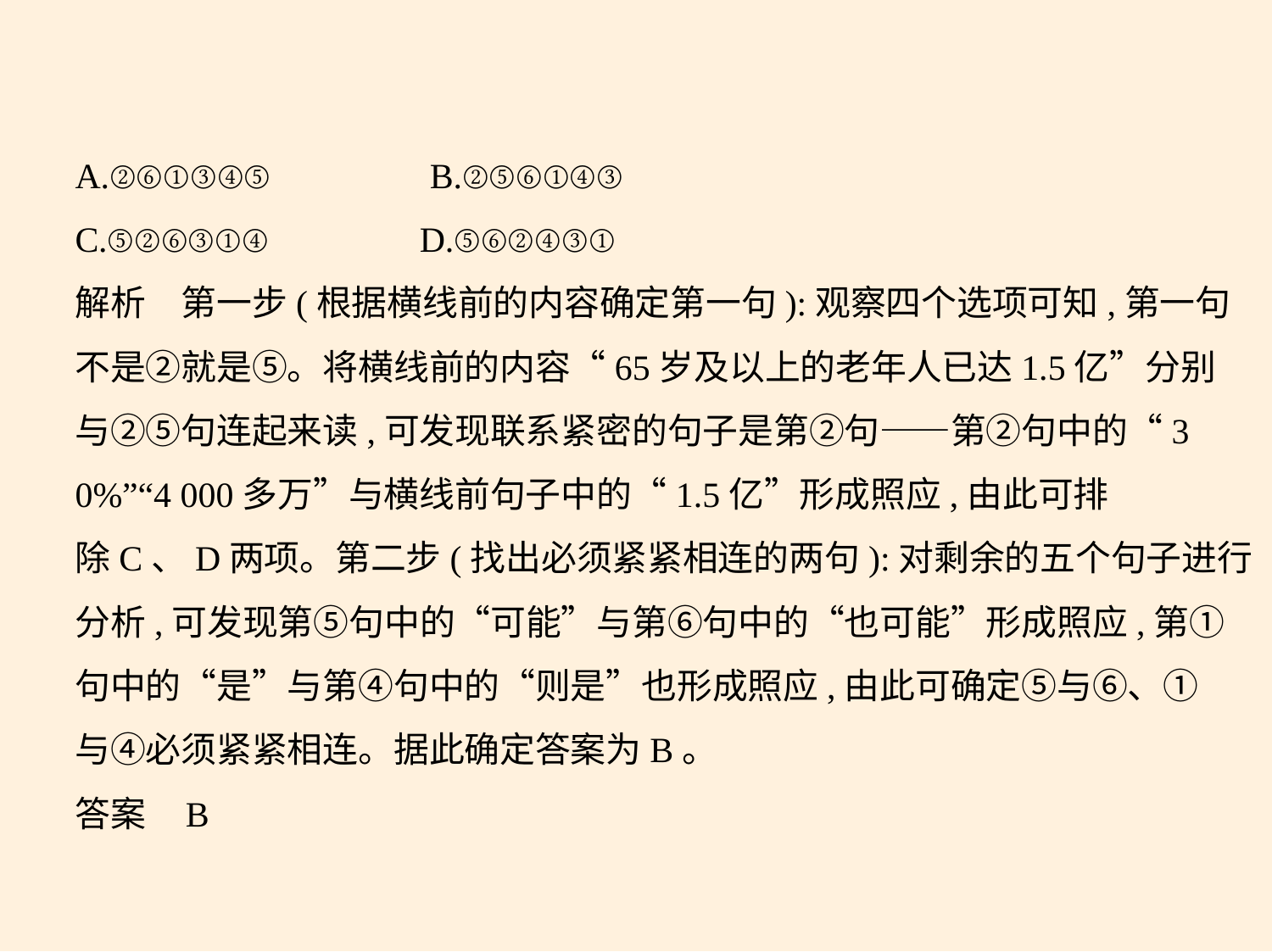

A.②⑥①③④⑤　　　　B.②⑤⑥①④③
C.⑤②⑥③①④　　        D.⑤⑥②④③①
解析　第一步(根据横线前的内容确定第一句):观察四个选项可知,第一句
不是②就是⑤。将横线前的内容“65岁及以上的老年人已达1.5亿”分别
与②⑤句连起来读,可发现联系紧密的句子是第②句——第②句中的“3
0%”“4 000多万”与横线前句子中的“1.5亿”形成照应,由此可排
除C、D两项。第二步(找出必须紧紧相连的两句):对剩余的五个句子进行
分析,可发现第⑤句中的“可能”与第⑥句中的“也可能”形成照应,第①
句中的“是”与第④句中的“则是”也形成照应,由此可确定⑤与⑥、①
与④必须紧紧相连。据此确定答案为B。
答案    B